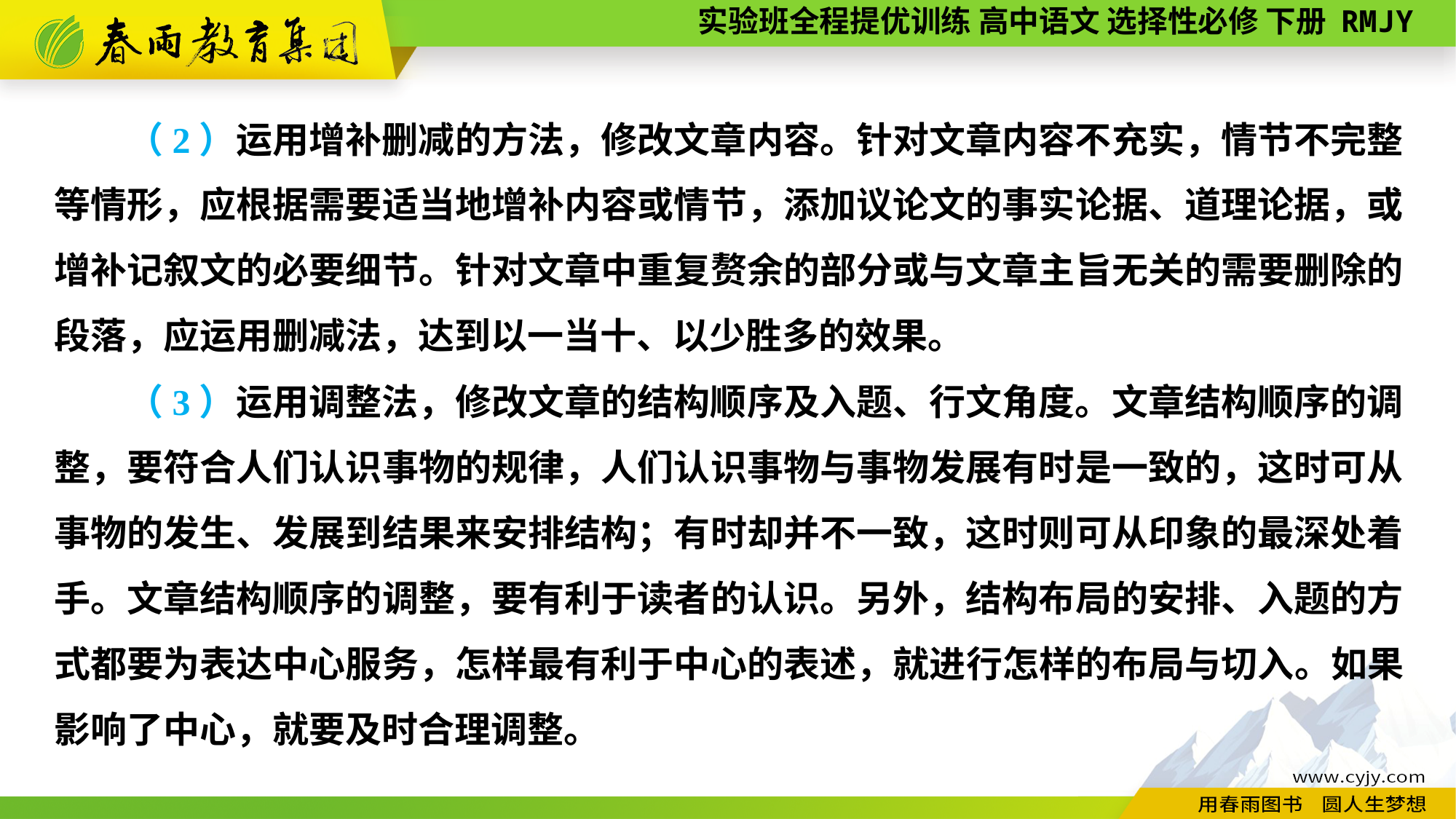

（2）运用增补删减的方法，修改文章内容。针对文章内容不充实，情节不完整等情形，应根据需要适当地增补内容或情节，添加议论文的事实论据、道理论据，或增补记叙文的必要细节。针对文章中重复赘余的部分或与文章主旨无关的需要删除的段落，应运用删减法，达到以一当十、以少胜多的效果。
（3）运用调整法，修改文章的结构顺序及入题、行文角度。文章结构顺序的调整，要符合人们认识事物的规律，人们认识事物与事物发展有时是一致的，这时可从事物的发生、发展到结果来安排结构；有时却并不一致，这时则可从印象的最深处着手。文章结构顺序的调整，要有利于读者的认识。另外，结构布局的安排、入题的方式都要为表达中心服务，怎样最有利于中心的表述，就进行怎样的布局与切入。如果影响了中心，就要及时合理调整。